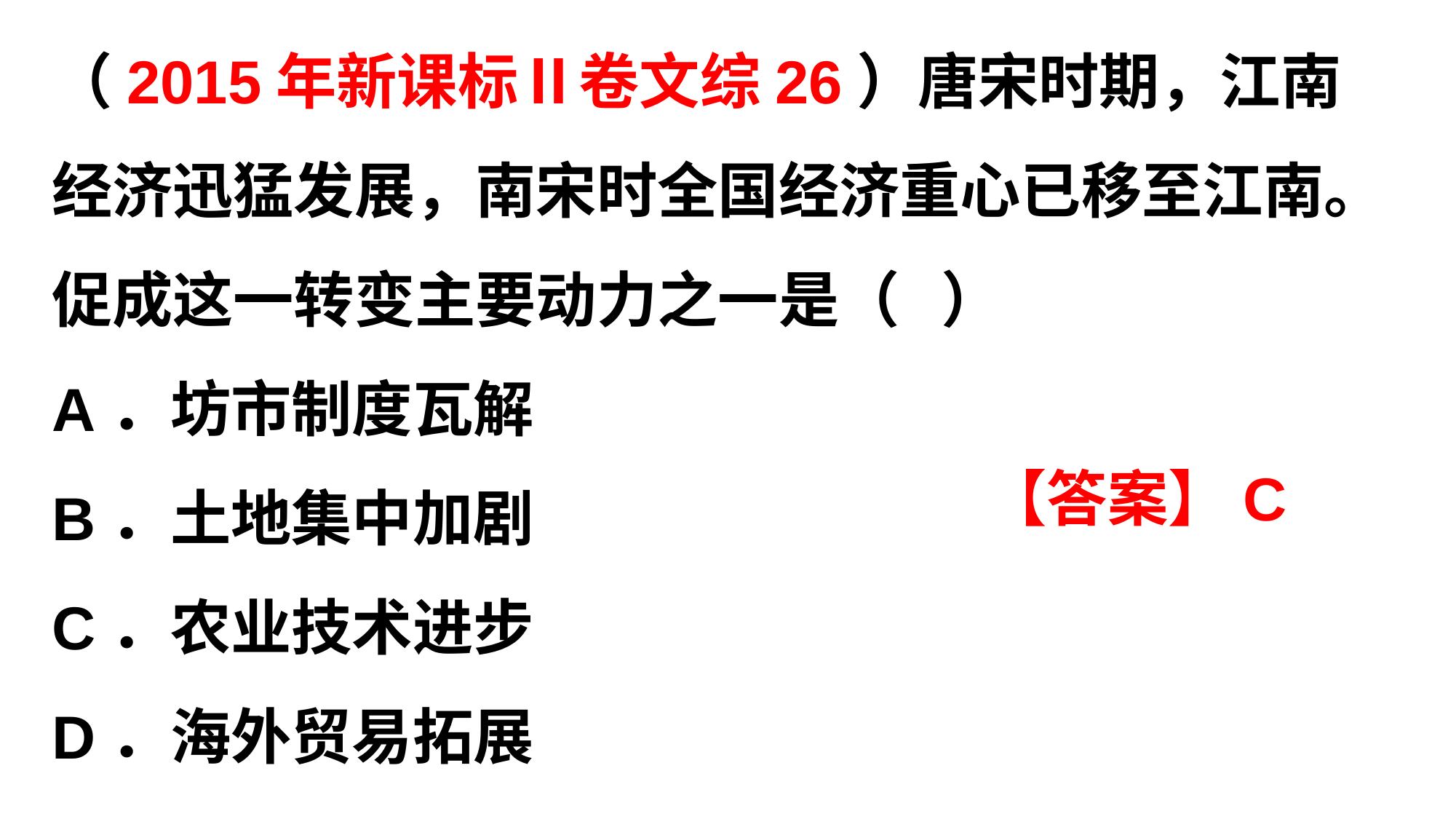

（2015年新课标Ⅱ卷文综26）唐宋时期，江南经济迅猛发展，南宋时全国经济重心已移至江南。促成这一转变主要动力之一是（   ）
A．坊市制度瓦解
B．土地集中加剧
C．农业技术进步
D．海外贸易拓展
【答案】C